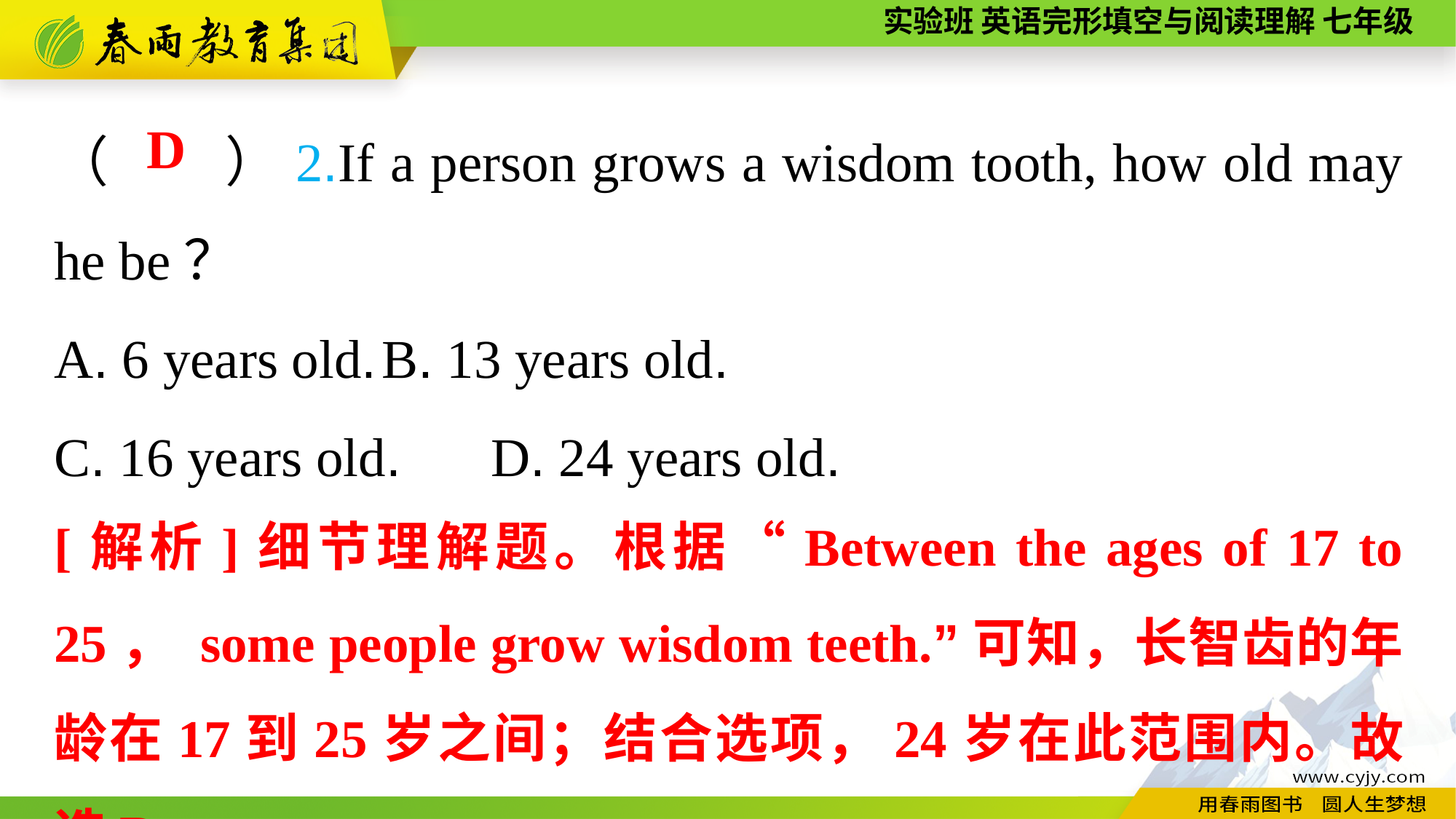

（　　）2.If a person grows a wisdom tooth, how old may he be？
A. 6 years old.	B. 13 years old.
C. 16 years old.	D. 24 years old.
D
[解析]细节理解题。根据“Between the ages of 17 to 25， some people grow wisdom teeth.”可知，长智齿的年龄在17到25岁之间；结合选项，24岁在此范围内。故选D。